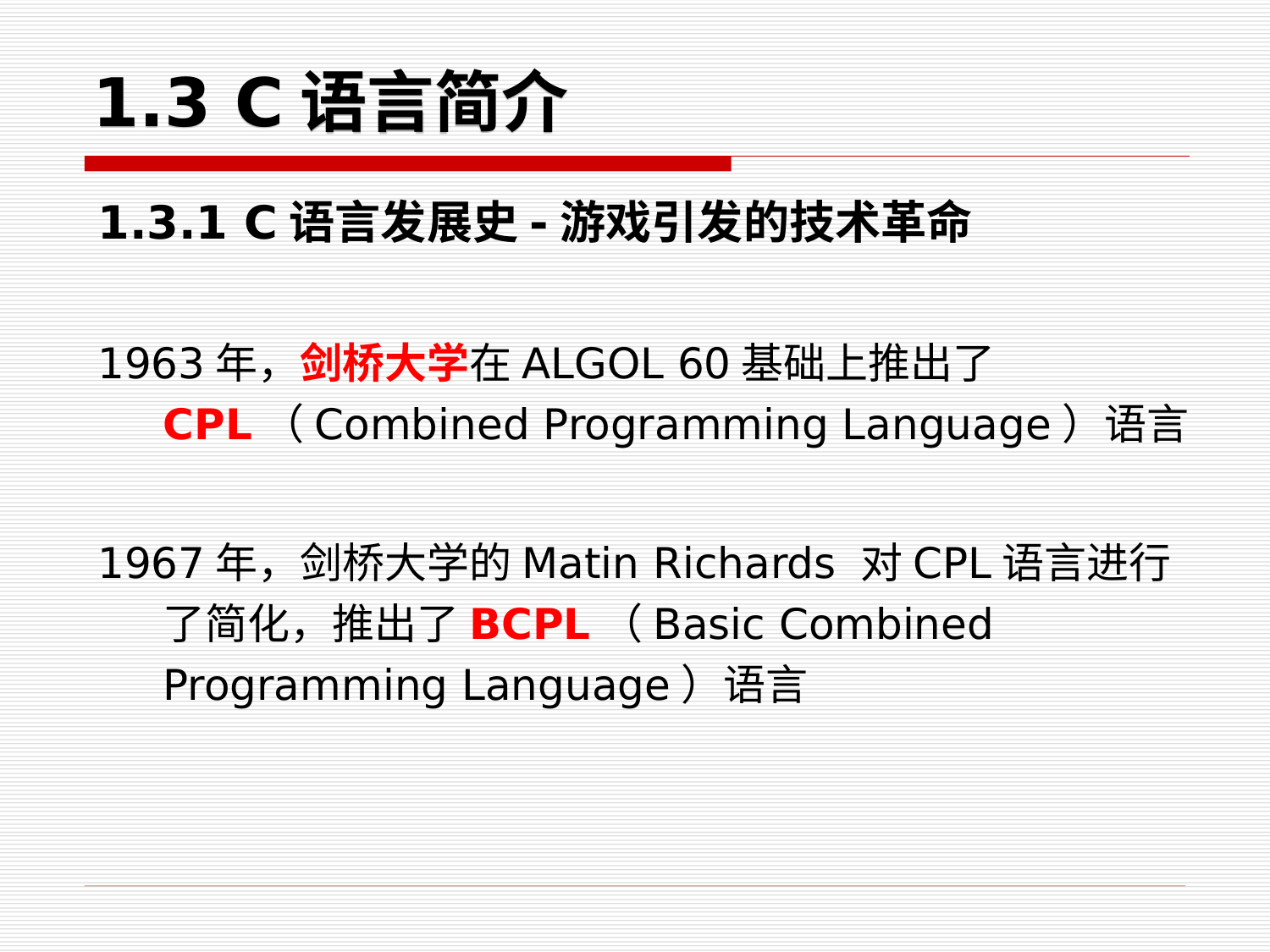

# 1.3 C语言简介
1.3.1 C语言发展史-游戏引发的技术革命

1963年，剑桥大学在ALGOL 60基础上推出了CPL（Combined Programming Language）语言

1967年，剑桥大学的Matin Richards 对CPL语言进行了简化，推出了BCPL（Basic Combined Programming Language）语言